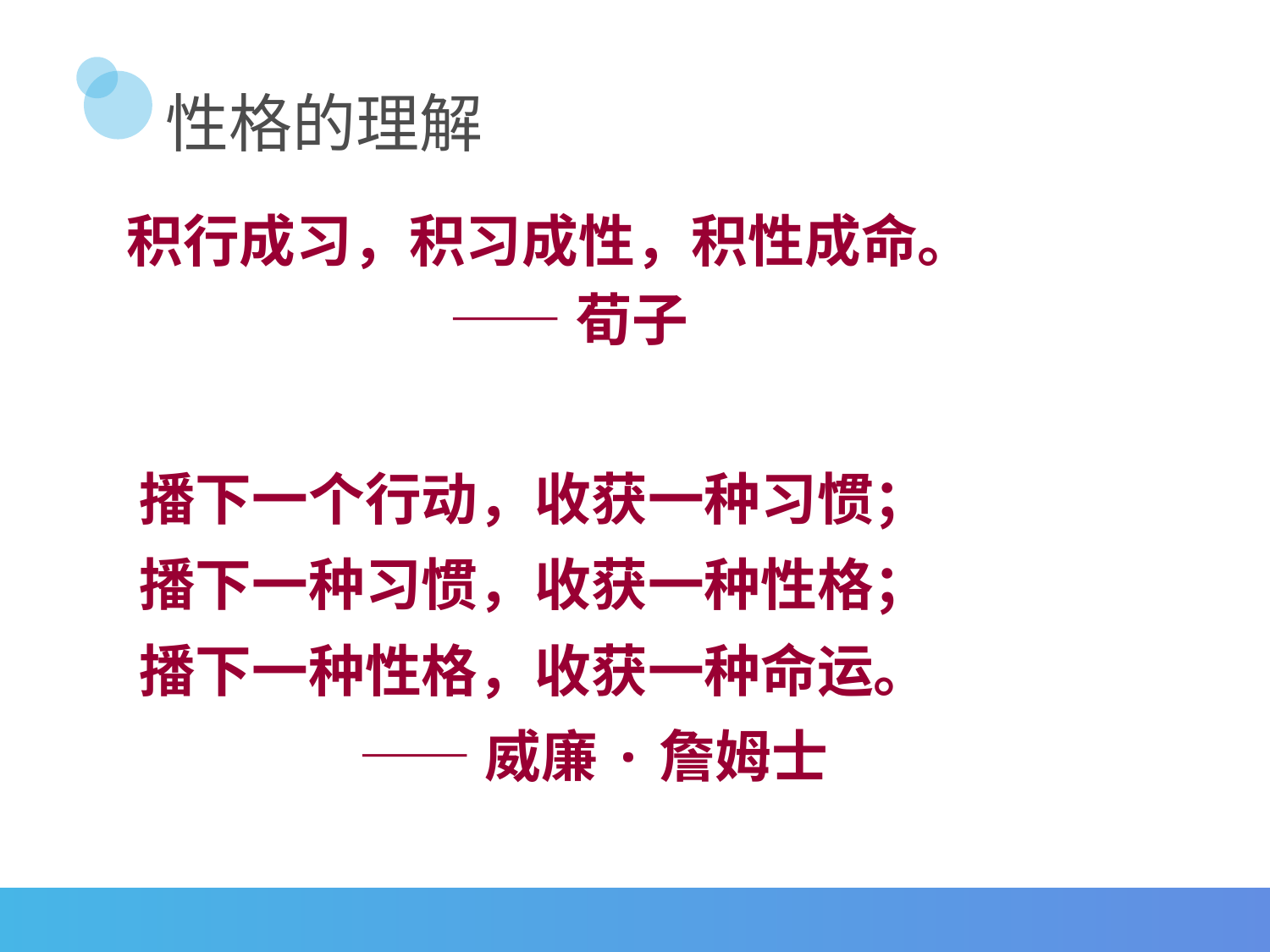

# 性格的理解
积行成习，积习成性，积性成命。
                         ——荀子
播下一个行动，收获一种习惯；
播下一种习惯，收获一种性格；
播下一种性格，收获一种命运。
                 ——威廉·詹姆士